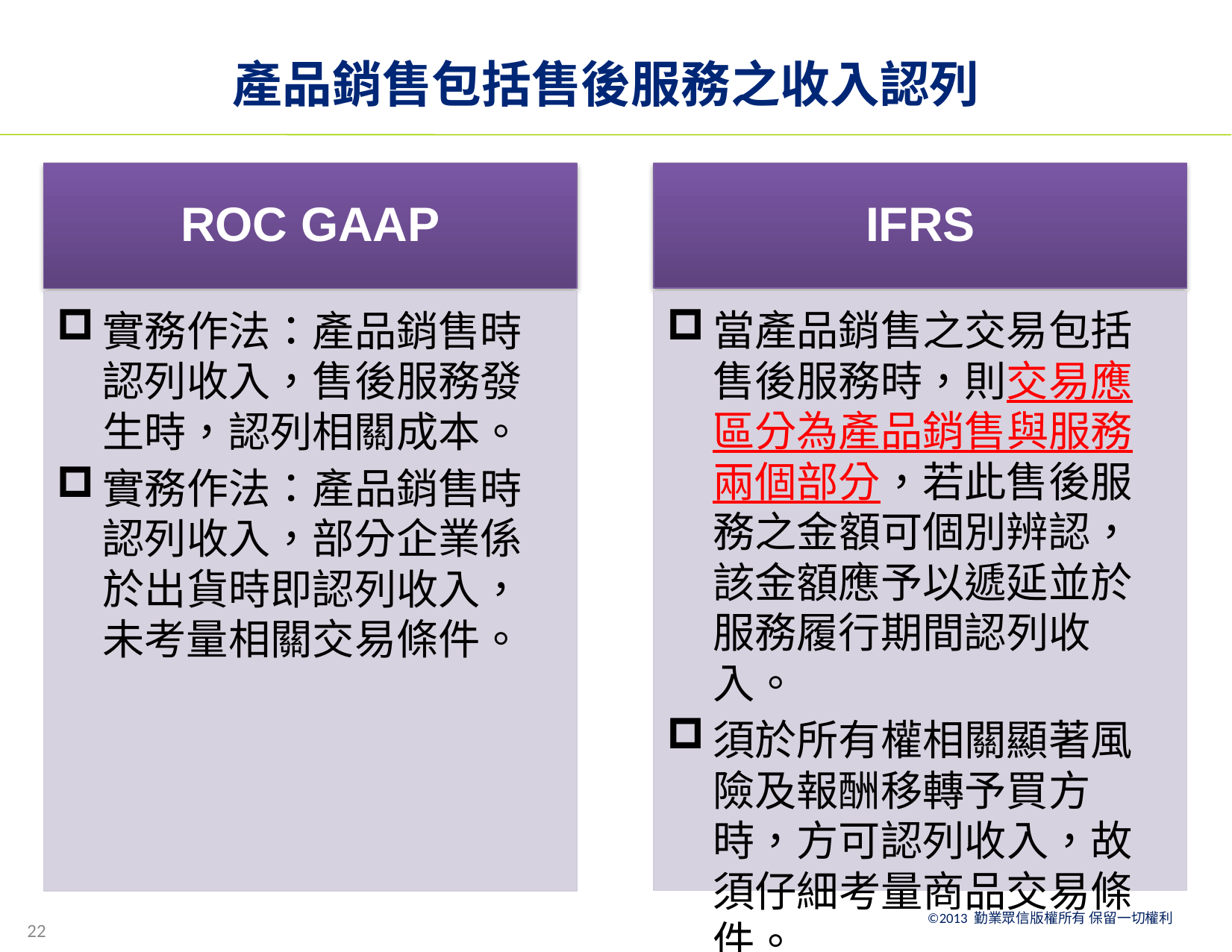

# 產品銷售包括售後服務之收入認列
IFRS
ROC GAAP
當產品銷售之交易包括售後服務時，則交易應區分為產品銷售與服務兩個部分，若此售後服務之金額可個別辨認，該金額應予以遞延並於服務履行期間認列收入。
須於所有權相關顯著風險及報酬移轉予買方時，方可認列收入，故須仔細考量商品交易條件。

實務作法：產品銷售時認列收入，售後服務發生時，認列相關成本。
實務作法：產品銷售時認列收入，部分企業係於出貨時即認列收入，未考量相關交易條件。

22